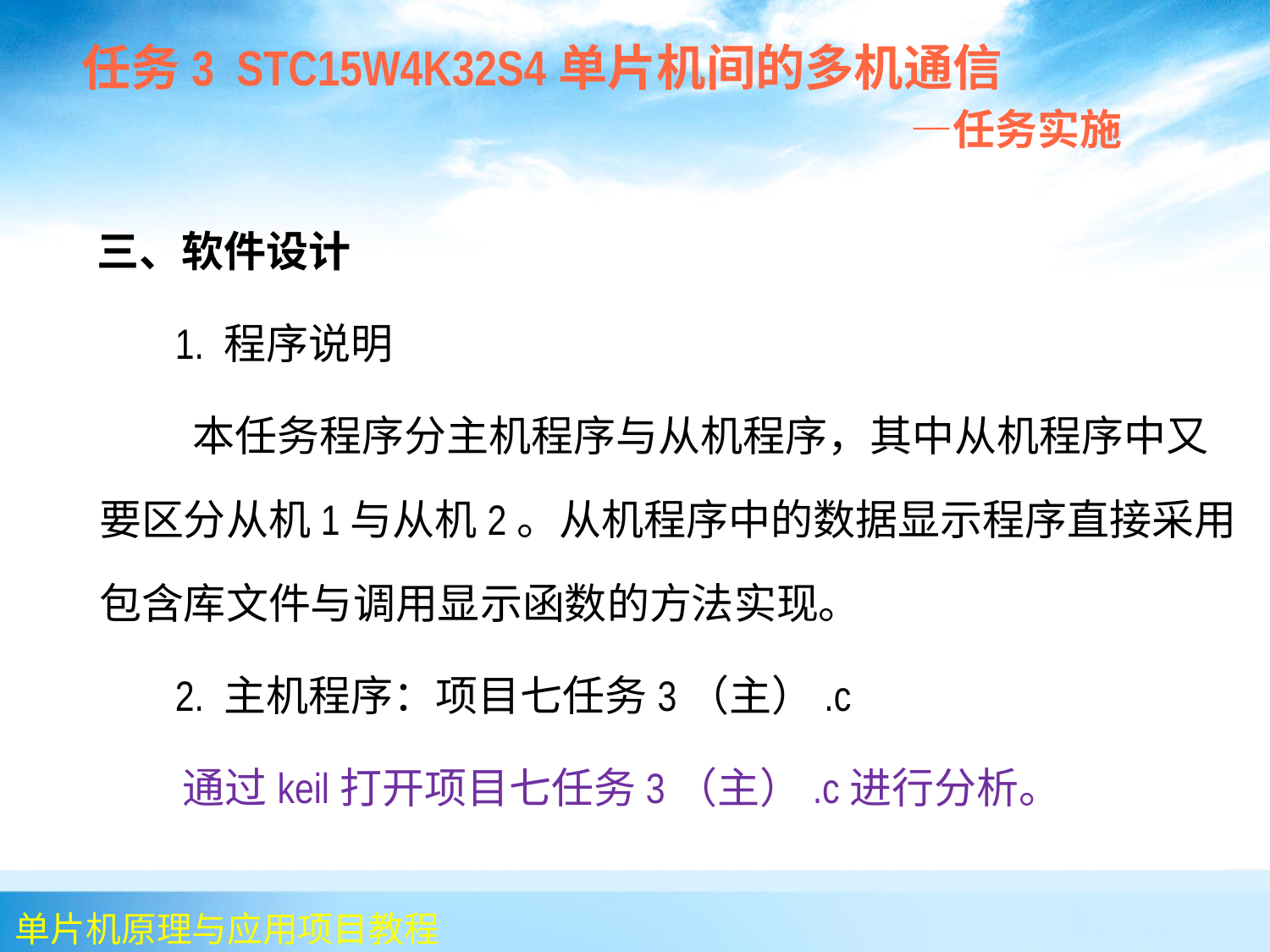

任务3  STC15W4K32S4单片机间的多机通信
                                                                              —任务实施
   三、软件设计
            1. 程序说明
             本任务程序分主机程序与从机程序，其中从机程序中又要区分从机1与从机2。从机程序中的数据显示程序直接采用包含库文件与调用显示函数的方法实现。
            2. 主机程序：项目七任务3（主）.c
            通过keil打开项目七任务3（主）.c进行分析。